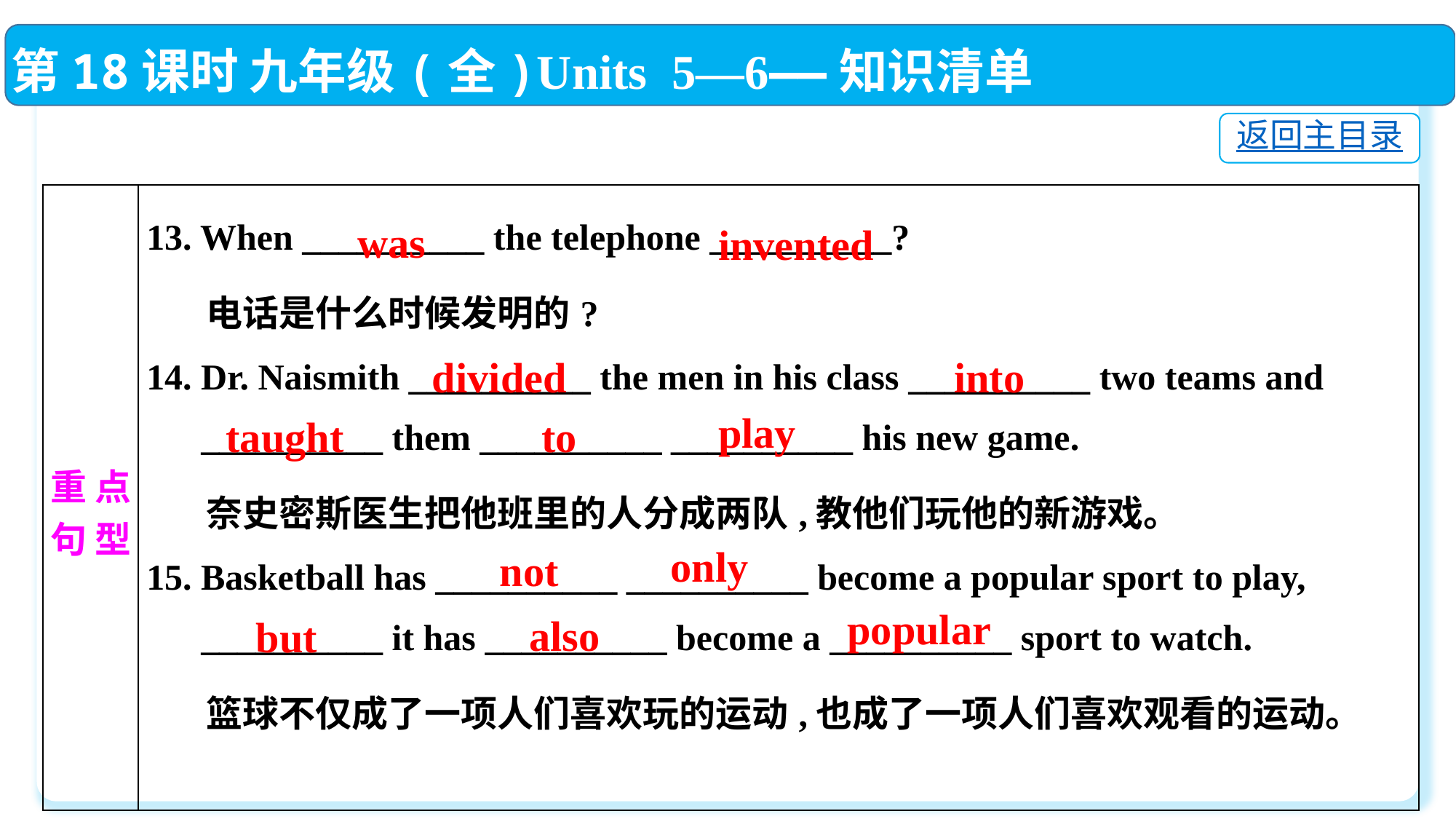

第18课时 九年级(全)Units  5—6——知识清单

返回主目录
| 重 点 句 型 | 13. When \_\_\_\_\_\_\_\_\_\_ the telephone \_\_\_\_\_\_\_\_\_\_? 电话是什么时候发明的? 14. Dr. Naismith \_\_\_\_\_\_\_\_\_\_ the men in his class \_\_\_\_\_\_\_\_\_\_ two teams and \_\_\_\_\_\_\_\_\_\_ them \_\_\_\_\_\_\_\_\_\_ \_\_\_\_\_\_\_\_\_\_ his new game. 奈史密斯医生把他班里的人分成两队,教他们玩他的新游戏。 15. Basketball has \_\_\_\_\_\_\_\_\_\_ \_\_\_\_\_\_\_\_\_\_ become a popular sport to play, \_\_\_\_\_\_\_\_\_\_ it has \_\_\_\_\_\_\_\_\_\_ become a \_\_\_\_\_\_\_\_\_\_ sport to watch. 篮球不仅成了一项人们喜欢玩的运动,也成了一项人们喜欢观看的运动。 |
| --- | --- |
was
invented
divided
into
play
taught
to
only
not
popular
also
but